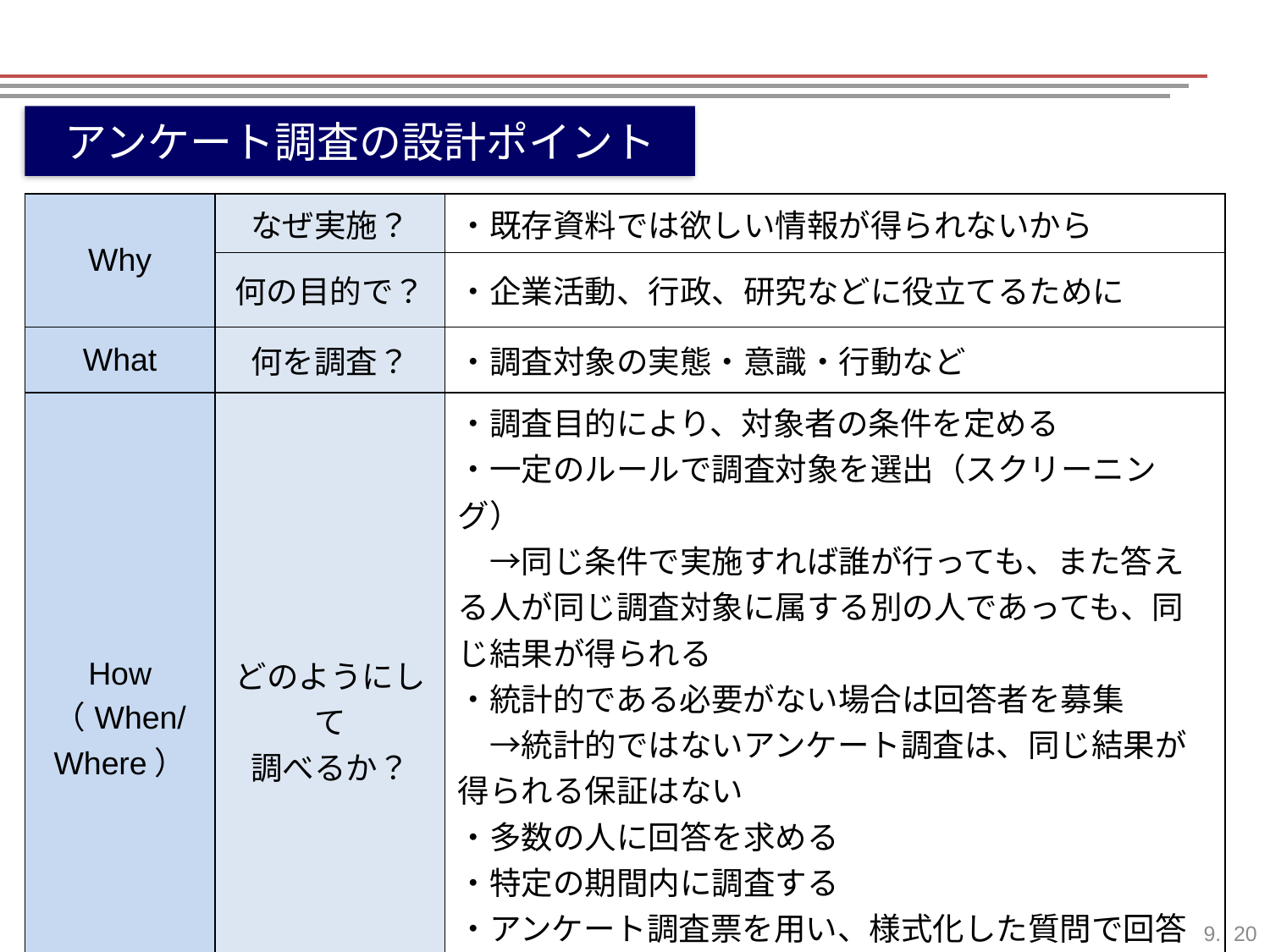

アンケート調査の設計ポイント
| Why | なぜ実施？ | ・既存資料では欲しい情報が得られないから |
| --- | --- | --- |
|  | 何の目的で？ | ・企業活動、行政、研究などに役立てるために |
| What | 何を調査？ | ・調査対象の実態・意識・行動など |
| How （When/Where） | どのようにして 調べるか？ | ・調査目的により、対象者の条件を定める ・一定のルールで調査対象を選出（スクリーニング） 　→同じ条件で実施すれば誰が行っても、また答える人が同じ調査対象に属する別の人であっても、同じ結果が得られる ・統計的である必要がない場合は回答者を募集 　→統計的ではないアンケート調査は、同じ結果が得られる保証はない ・多数の人に回答を求める ・特定の期間内に調査する ・アンケート調査票を用い、様式化した質問で回答を求める ・回答回収後、統計的処理を行う |
| Who | 調査主体は？ | ・企業、官公庁、研究機関など |
20